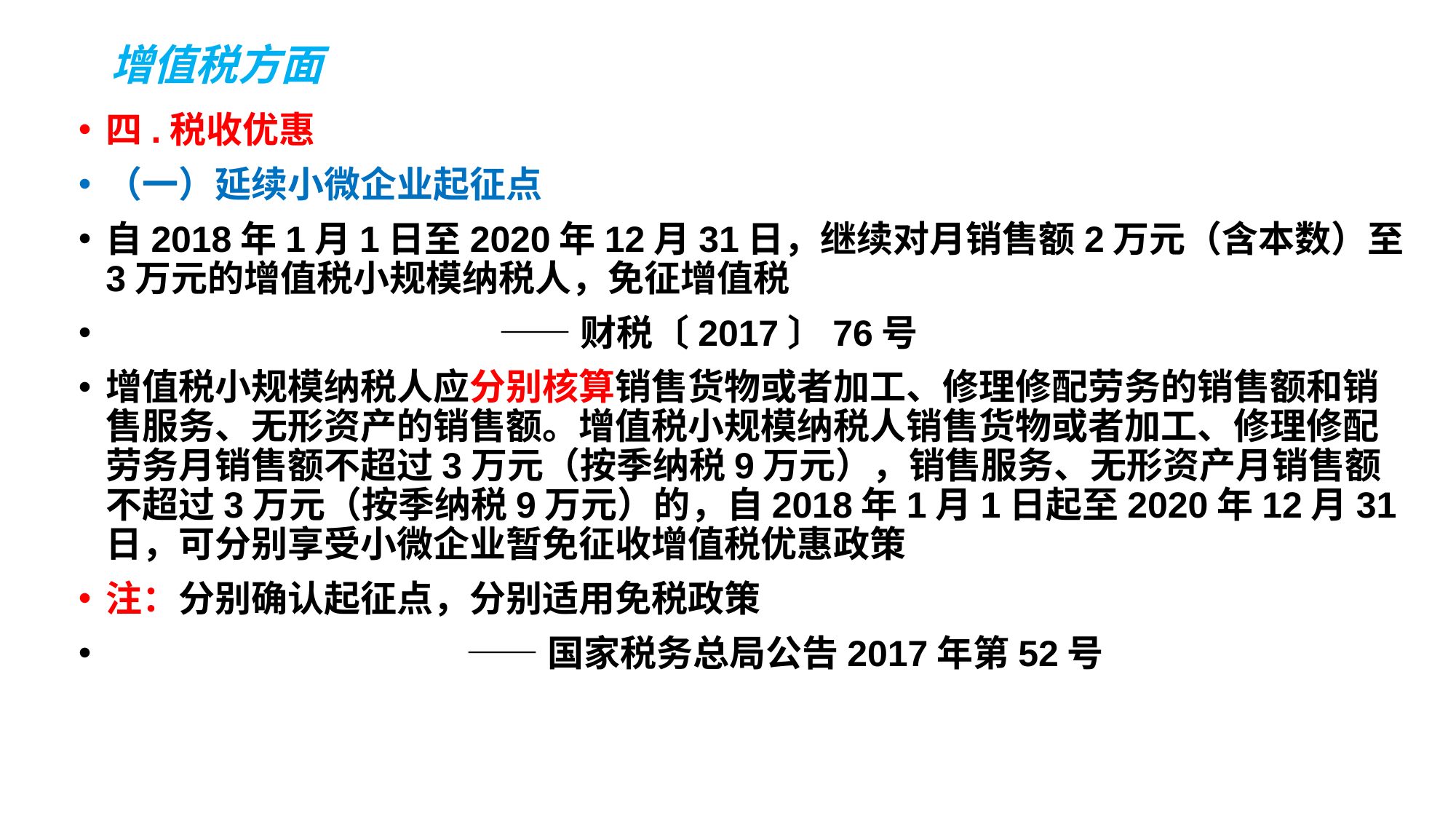

# 增值税方面
四.税收优惠
（一）延续小微企业起征点
自2018年1月1日至2020年12月31日，继续对月销售额2万元（含本数）至3万元的增值税小规模纳税人，免征增值税
                                                ——财税〔2017〕76号
增值税小规模纳税人应分别核算销售货物或者加工、修理修配劳务的销售额和销售服务、无形资产的销售额。增值税小规模纳税人销售货物或者加工、修理修配劳务月销售额不超过3万元（按季纳税9万元），销售服务、无形资产月销售额不超过3万元（按季纳税9万元）的，自2018年1月1日起至2020年12月31日，可分别享受小微企业暂免征收增值税优惠政策
注：分别确认起征点，分别适用免税政策
                                            ——国家税务总局公告2017年第52号